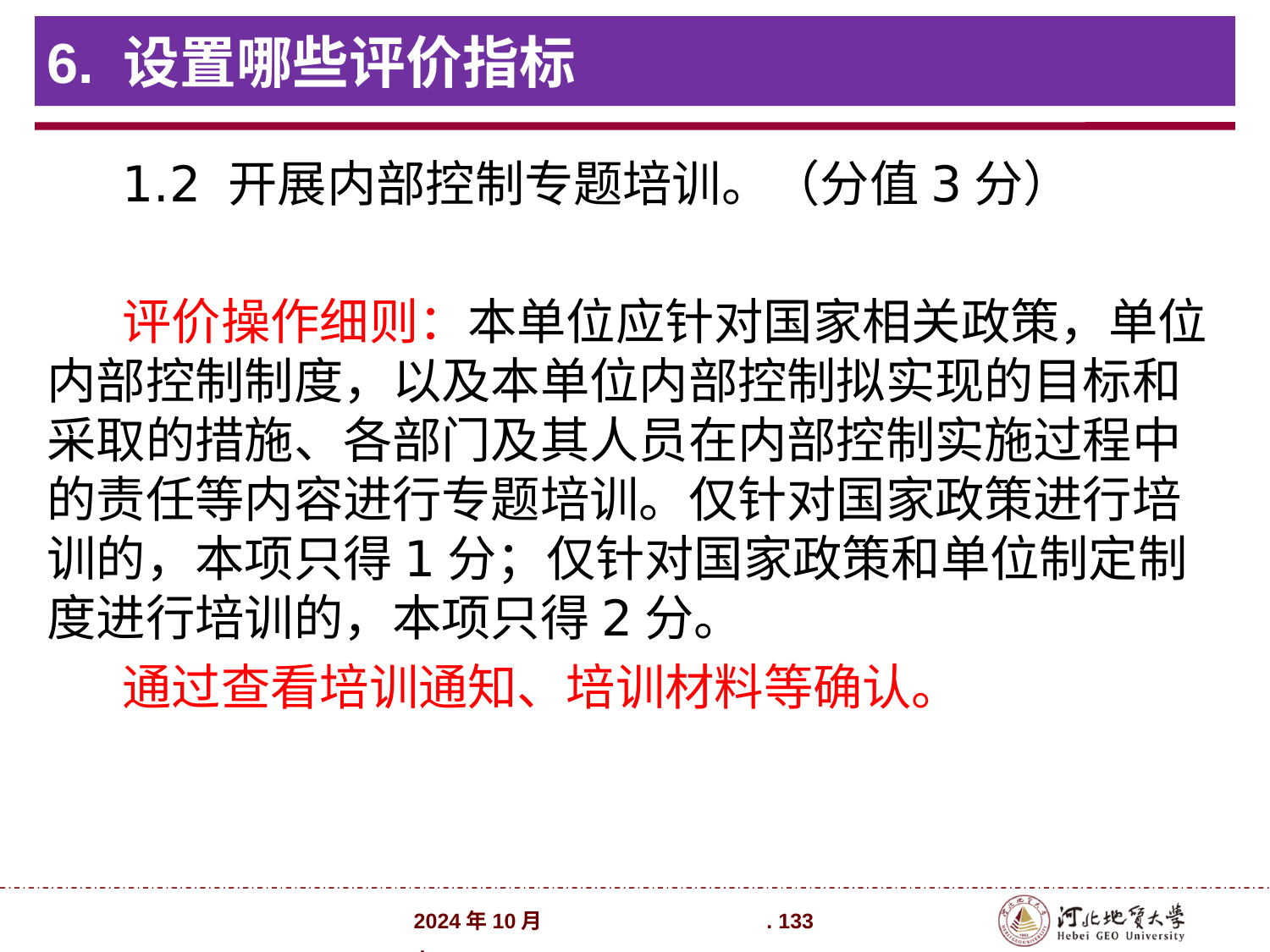

# 6. 设置哪些评价指标
1.2 开展内部控制专题培训。（分值3分）

评价操作细则：本单位应针对国家相关政策，单位内部控制制度，以及本单位内部控制拟实现的目标和采取的措施、各部门及其人员在内部控制实施过程中的责任等内容进行专题培训。仅针对国家政策进行培训的，本项只得1分；仅针对国家政策和单位制定制度进行培训的，本项只得2分。
通过查看培训通知、培训材料等确认。
2024年10月                                             . 133 .